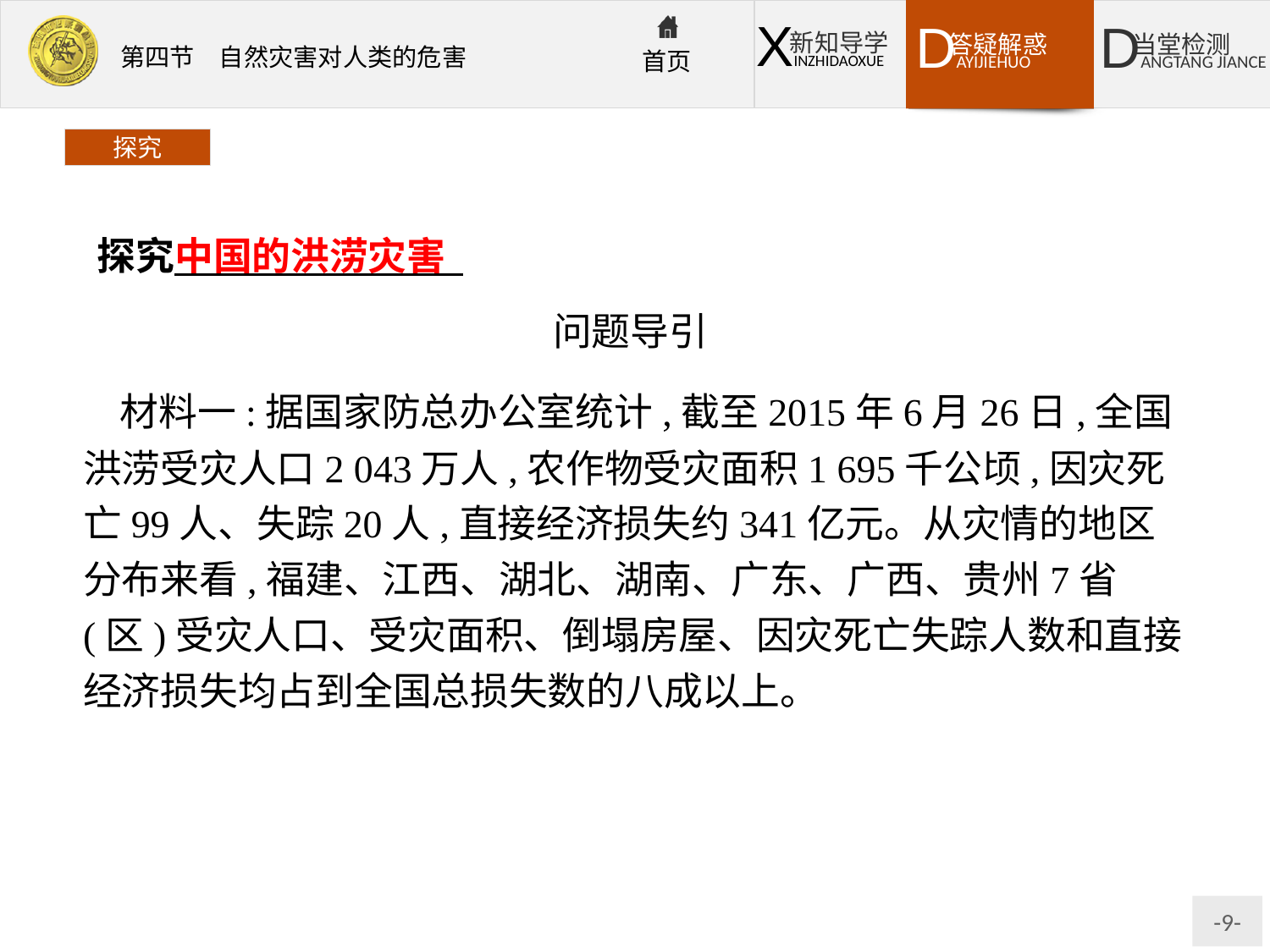

探究
探究中国的洪涝灾害
问题导引
材料一:据国家防总办公室统计,截至2015年6月26日,全国洪涝受灾人口2 043万人,农作物受灾面积1 695千公顷,因灾死亡99人、失踪20人,直接经济损失约341亿元。从灾情的地区分布来看,福建、江西、湖北、湖南、广东、广西、贵州7省(区)受灾人口、受灾面积、倒塌房屋、因灾死亡失踪人数和直接经济损失均占到全国总损失数的八成以上。